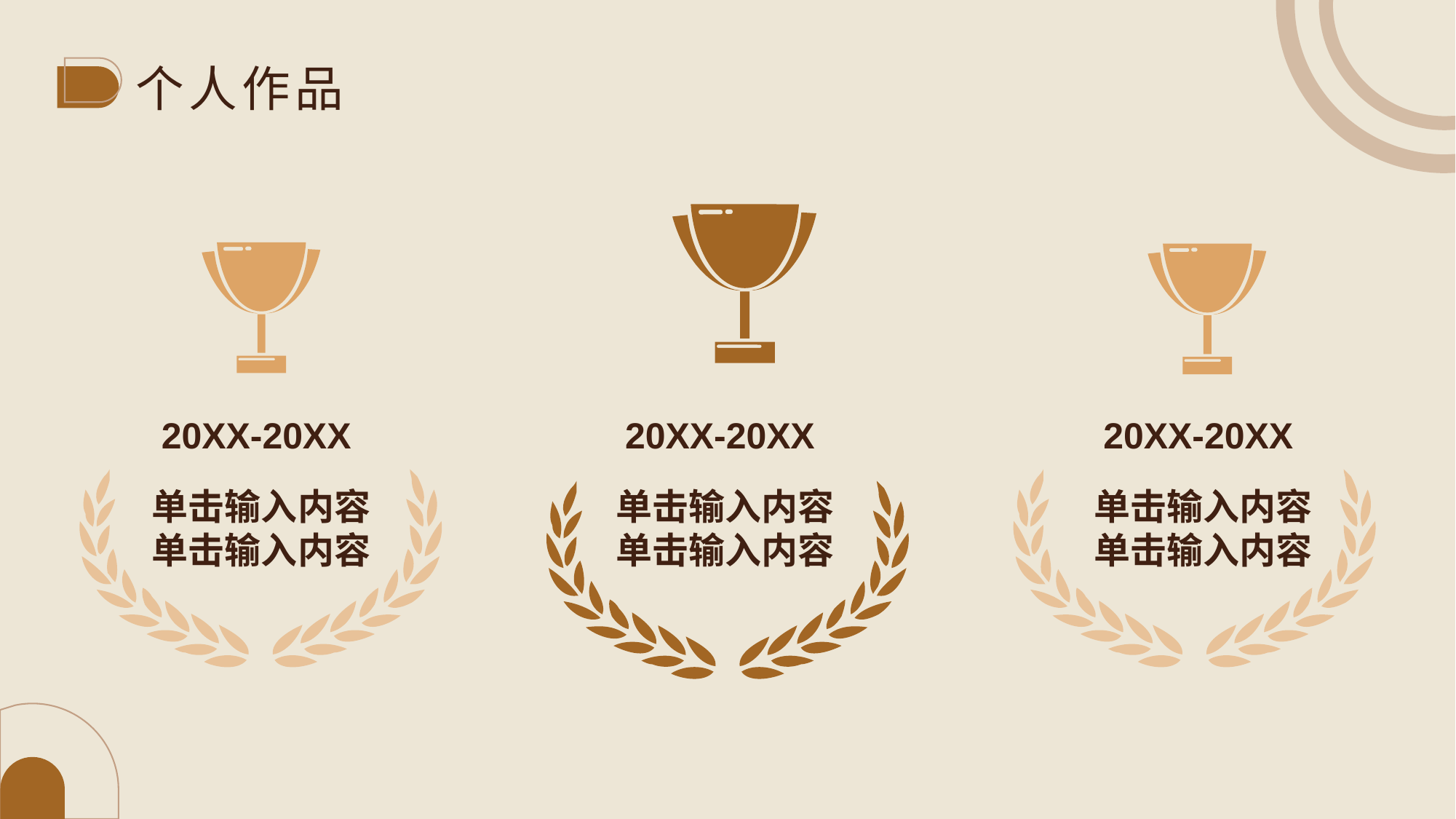

个人作品

20XX-20XX

20XX-20XX

20XX-20XX

单击输入内容
单击输入内容

单击输入内容
单击输入内容

单击输入内容
单击输入内容